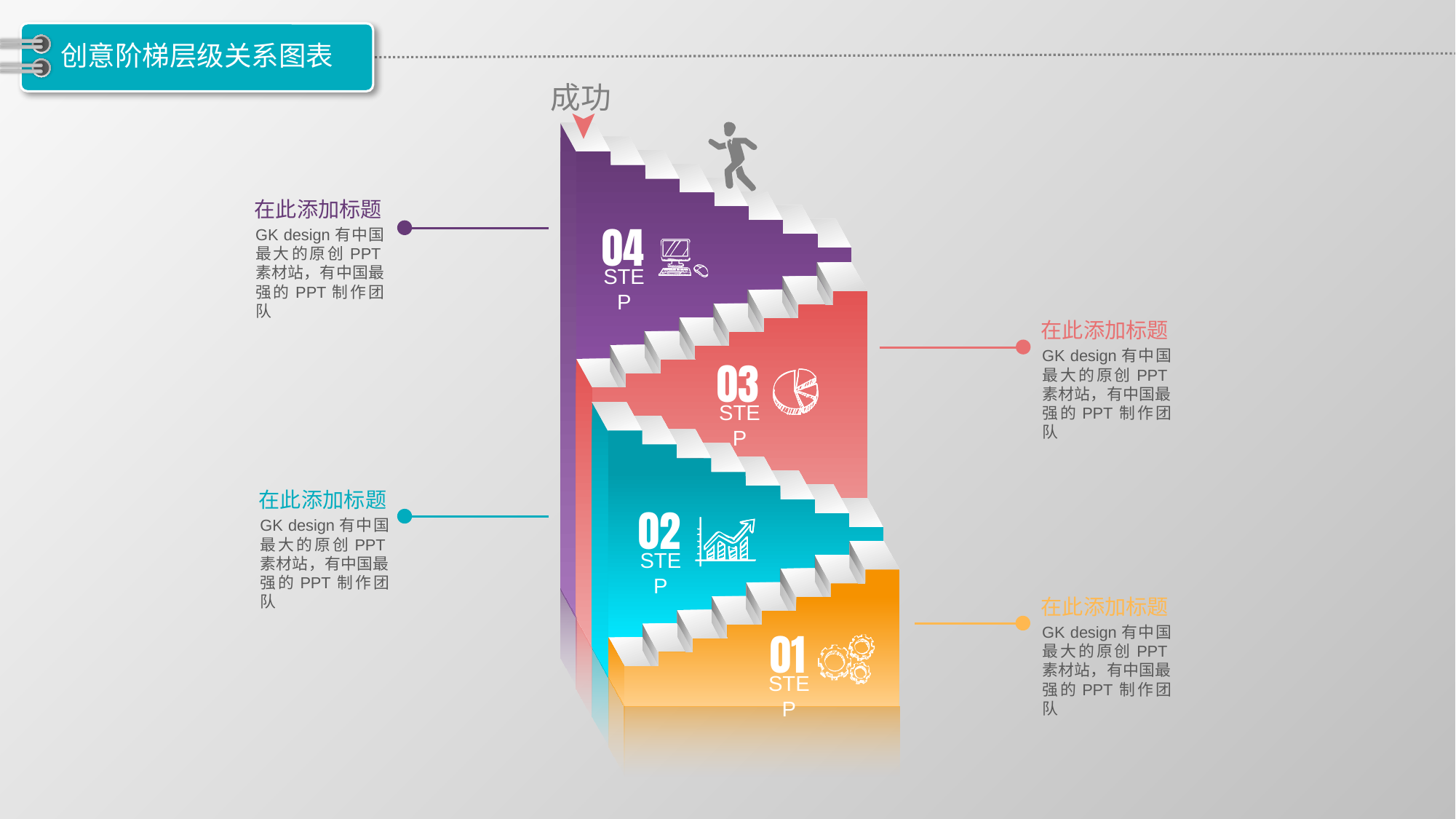

# 创意阶梯层级关系图表
成功

在此添加标题

04
STEP

GK design有中国最大的原创PPT素材站，有中国最强的PPT制作团队

在此添加标题

GK design有中国最大的原创PPT素材站，有中国最强的PPT制作团队

03
STEP

在此添加标题

02
STEP

GK design有中国最大的原创PPT素材站，有中国最强的PPT制作团队

在此添加标题

GK design有中国最大的原创PPT素材站，有中国最强的PPT制作团队
01
STEP